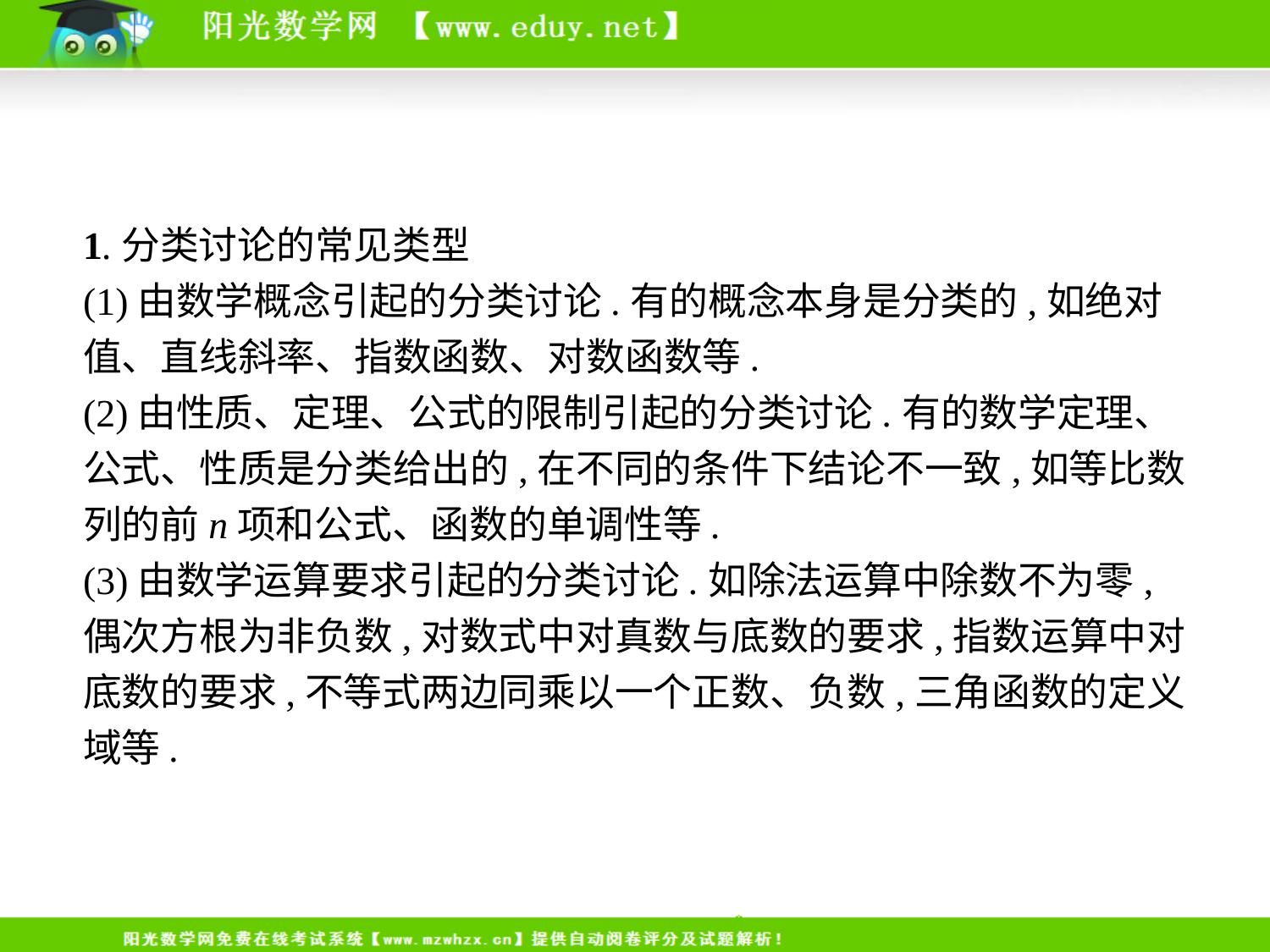

1.分类讨论的常见类型
(1)由数学概念引起的分类讨论.有的概念本身是分类的,如绝对值、直线斜率、指数函数、对数函数等.
(2)由性质、定理、公式的限制引起的分类讨论.有的数学定理、公式、性质是分类给出的,在不同的条件下结论不一致,如等比数列的前n项和公式、函数的单调性等.
(3)由数学运算要求引起的分类讨论.如除法运算中除数不为零,偶次方根为非负数,对数式中对真数与底数的要求,指数运算中对底数的要求,不等式两边同乘以一个正数、负数,三角函数的定义域等.